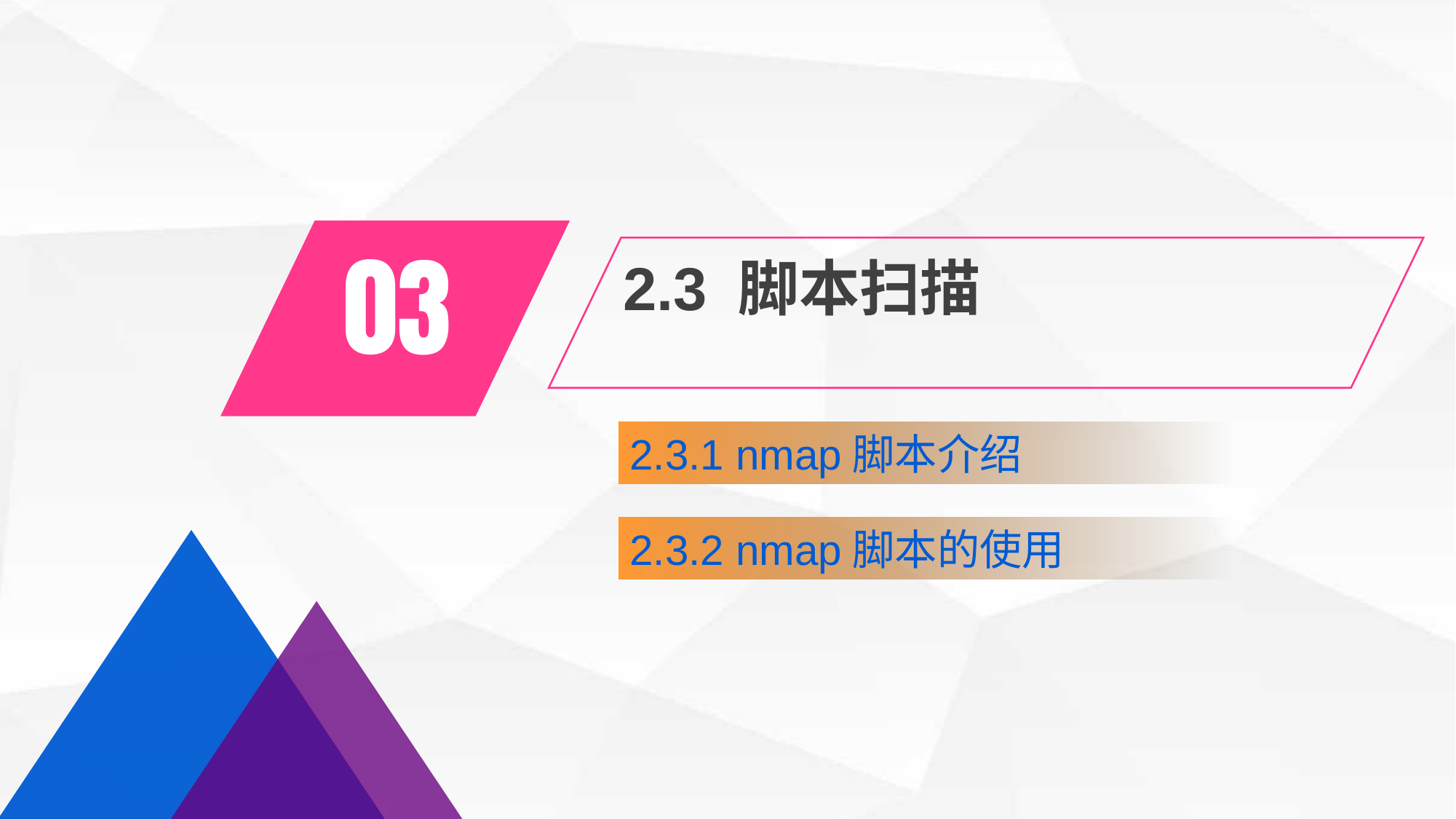

03

2.3 脚本扫描
2.3.1 nmap脚本介绍
2.3.2 nmap脚本的使用